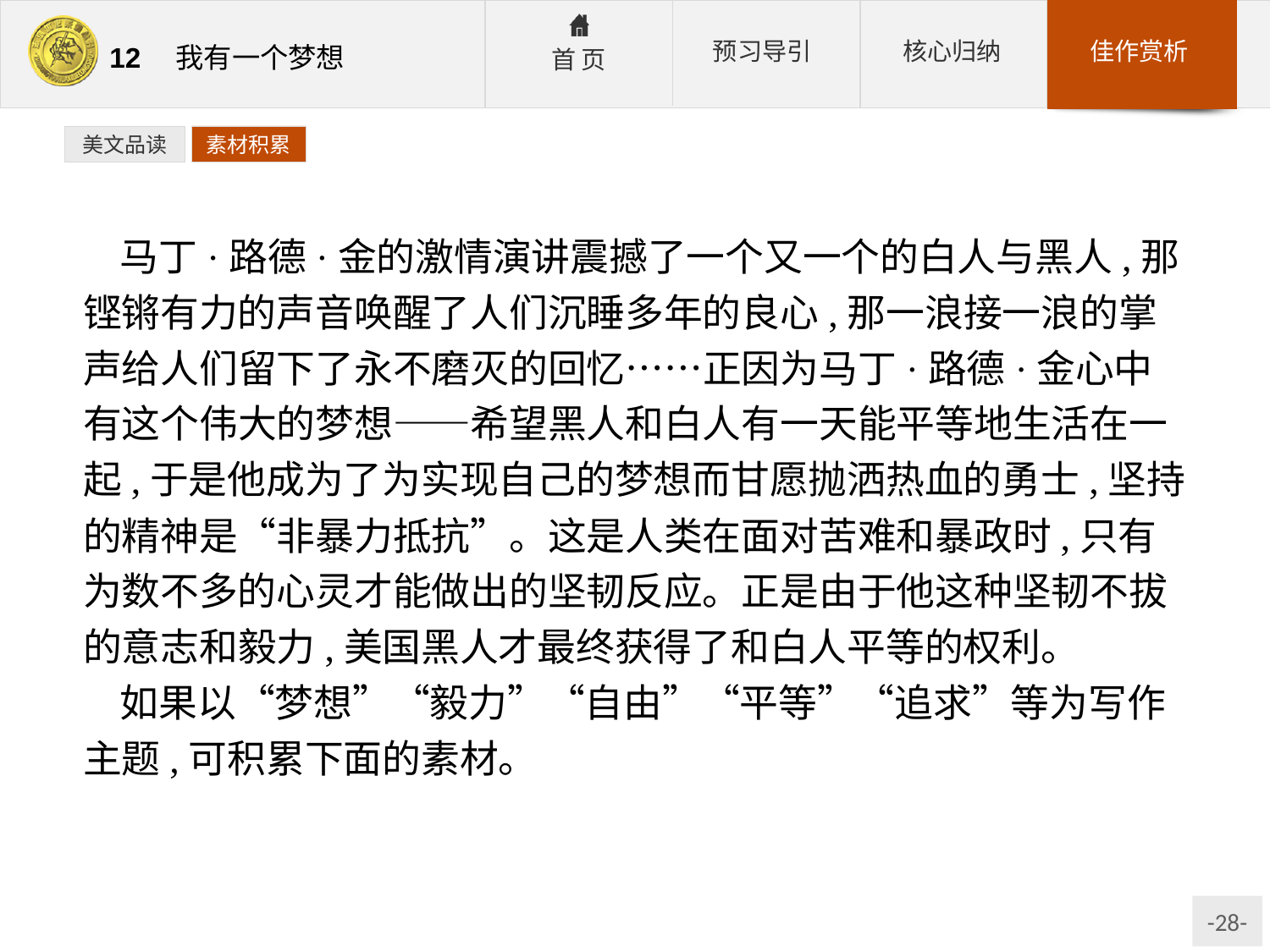

美文品读
素材积累
马丁·路德·金的激情演讲震撼了一个又一个的白人与黑人,那铿锵有力的声音唤醒了人们沉睡多年的良心,那一浪接一浪的掌声给人们留下了永不磨灭的回忆……正因为马丁·路德·金心中有这个伟大的梦想——希望黑人和白人有一天能平等地生活在一起,于是他成为了为实现自己的梦想而甘愿抛洒热血的勇士,坚持的精神是“非暴力抵抗”。这是人类在面对苦难和暴政时,只有为数不多的心灵才能做出的坚韧反应。正是由于他这种坚韧不拔的意志和毅力,美国黑人才最终获得了和白人平等的权利。
如果以“梦想”“毅力”“自由”“平等”“追求”等为写作主题,可积累下面的素材。